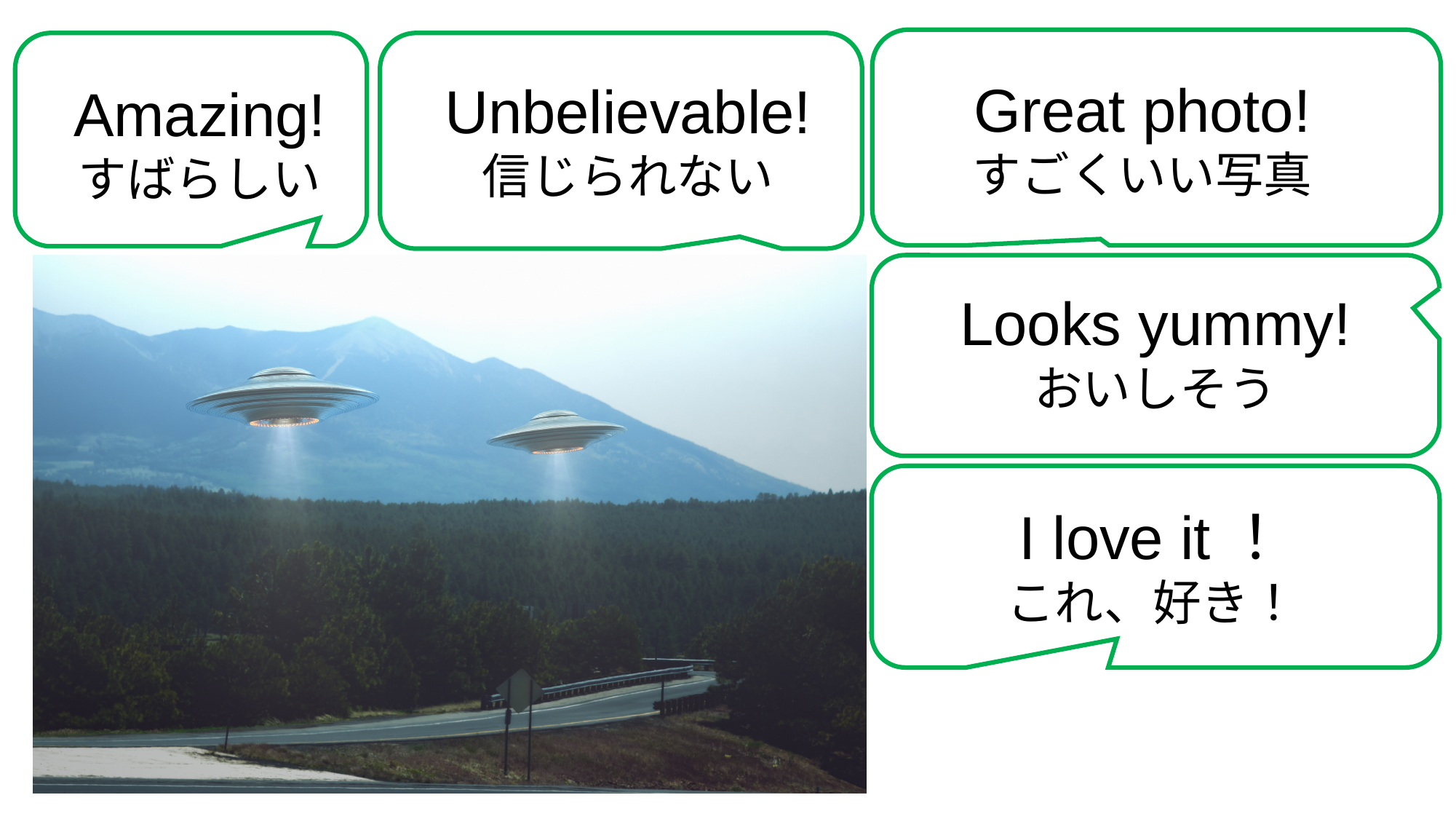

Great photo!
すごくいい写真

Amazing!
すばらしい

Unbelievable!
信じられない

Looks yummy!
おいしそう

I love it！
これ、好き！